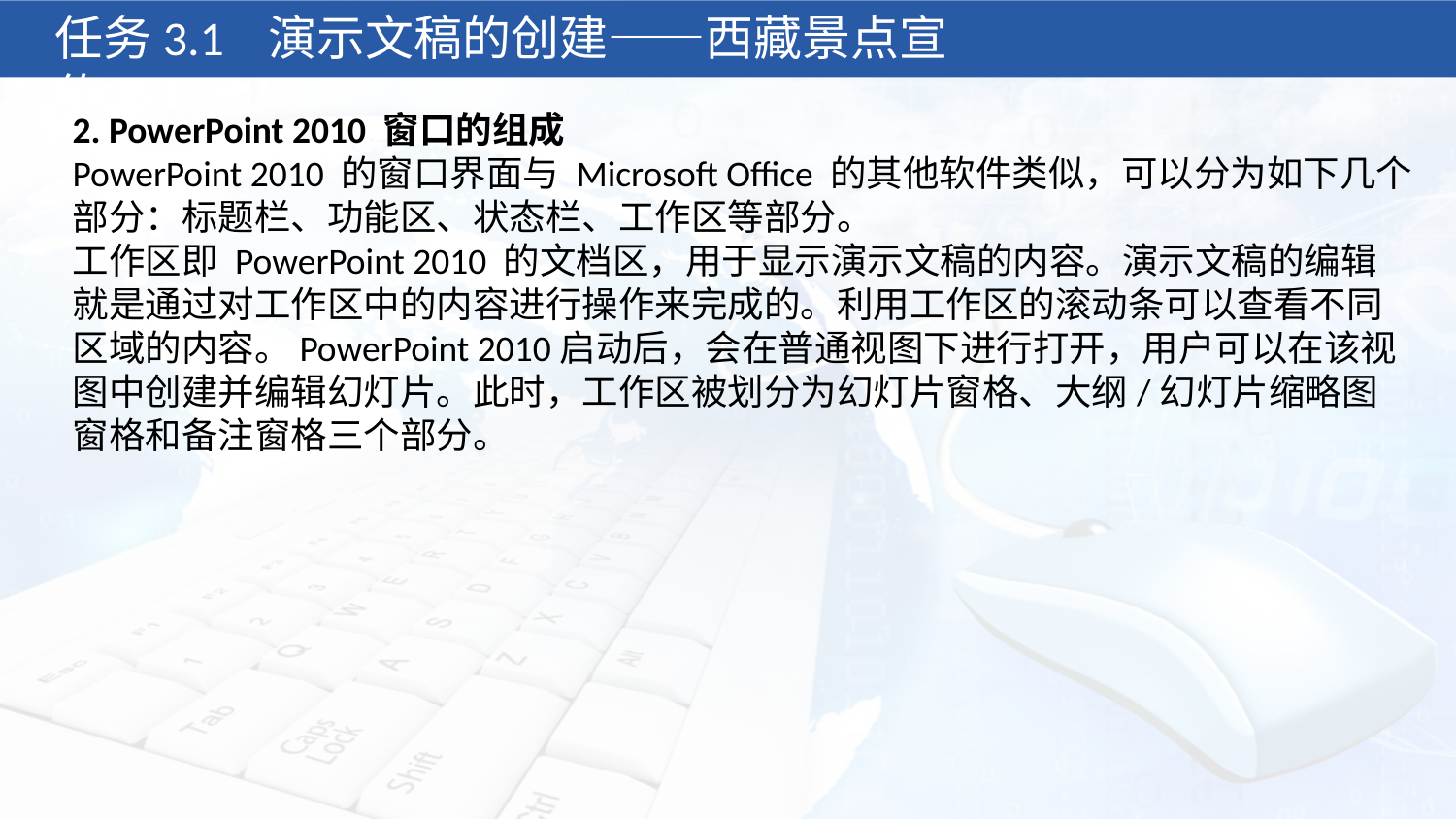

任务3.1   演示文稿的创建——西藏景点宣传
2. PowerPoint 2010 窗口的组成
PowerPoint 2010 的窗口界面与 Microsoft Office 的其他软件类似，可以分为如下几个部分：标题栏、功能区、状态栏、工作区等部分。
工作区即 PowerPoint 2010 的文档区，用于显示演示文稿的内容。演示文稿的编辑就是通过对工作区中的内容进行操作来完成的。利用工作区的滚动条可以查看不同区域的内容。PowerPoint 2010启动后，会在普通视图下进行打开，用户可以在该视图中创建并编辑幻灯片。此时，工作区被划分为幻灯片窗格、大纲/幻灯片缩略图窗格和备注窗格三个部分。